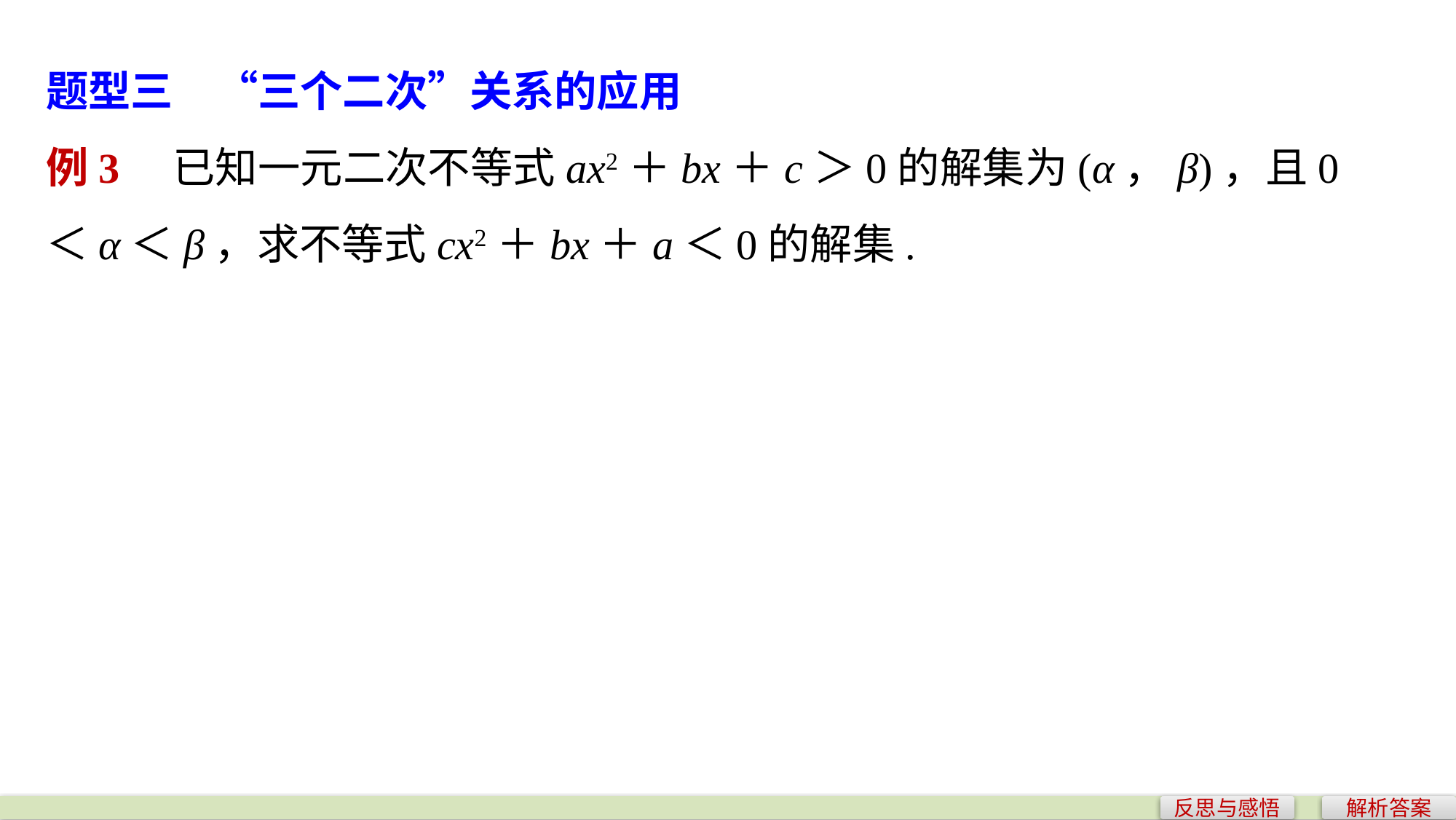

题型三　“三个二次”关系的应用
例3　已知一元二次不等式ax2＋bx＋c＞0的解集为(α，β)，且0＜α＜β，求不等式cx2＋bx＋a＜0的解集.
反思与感悟
解析答案